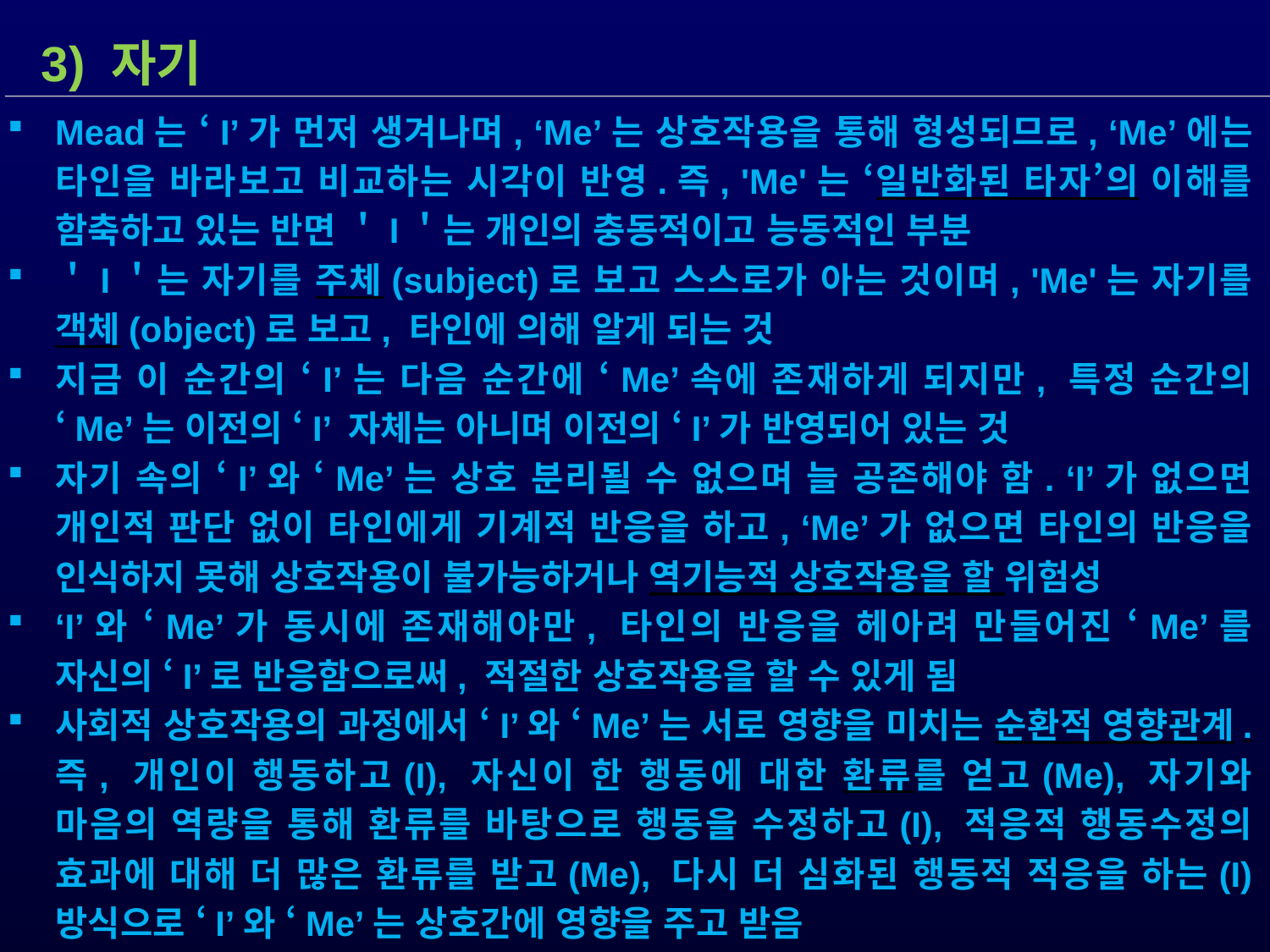

3) 자기
Mead는 ‘I’가 먼저 생겨나며, ‘Me’는 상호작용을 통해 형성되므로, ‘Me’에는 타인을 바라보고 비교하는 시각이 반영.즉, 'Me'는 ‘일반화된 타자’의 이해를 함축하고 있는 반면 ＇I＇는 개인의 충동적이고 능동적인 부분
＇I＇는 자기를 주체(subject)로 보고 스스로가 아는 것이며, 'Me'는 자기를 객체(object)로 보고, 타인에 의해 알게 되는 것
지금 이 순간의 ‘I’는 다음 순간에 ‘Me’속에 존재하게 되지만, 특정 순간의 ‘Me’는 이전의 ‘I’ 자체는 아니며 이전의 ‘I’가 반영되어 있는 것
자기 속의 ‘I’와 ‘Me’는 상호 분리될 수 없으며 늘 공존해야 함. ‘I’가 없으면 개인적 판단 없이 타인에게 기계적 반응을 하고, ‘Me’가 없으면 타인의 반응을 인식하지 못해 상호작용이 불가능하거나 역기능적 상호작용을 할 위험성
‘I’와 ‘Me’가 동시에 존재해야만, 타인의 반응을 헤아려 만들어진 ‘Me’를 자신의 ‘I’로 반응함으로써, 적절한 상호작용을 할 수 있게 됨
사회적 상호작용의 과정에서 ‘I’와 ‘Me’는 서로 영향을 미치는 순환적 영향관계. 즉, 개인이 행동하고(I), 자신이 한 행동에 대한 환류를 얻고(Me), 자기와 마음의 역량을 통해 환류를 바탕으로 행동을 수정하고(I), 적응적 행동수정의 효과에 대해 더 많은 환류를 받고(Me), 다시 더 심화된 행동적 적응을 하는(I) 방식으로 ‘I’와 ‘Me’는 상호간에 영향을 주고 받음